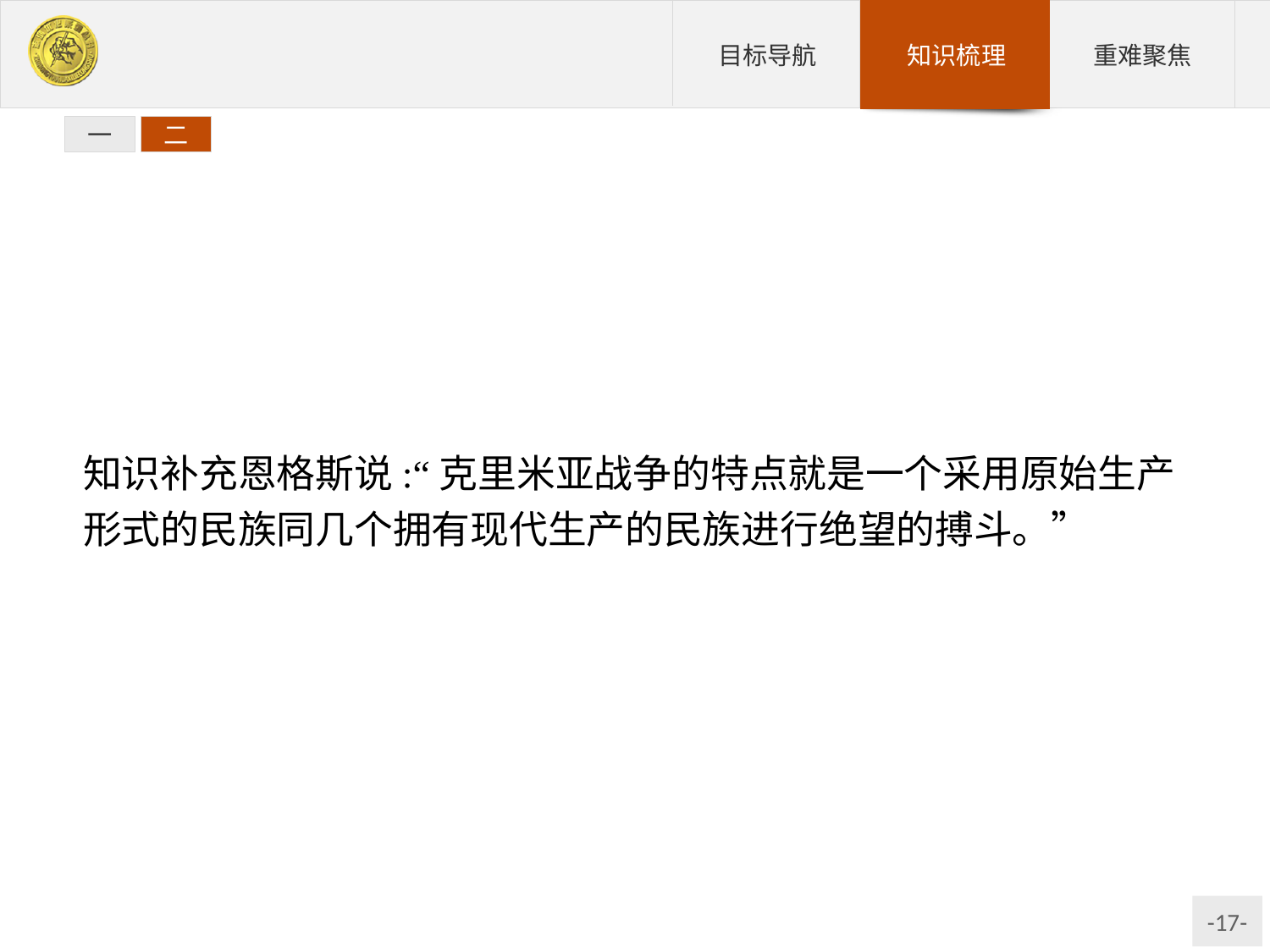

一
二
知识补充恩格斯说:“克里米亚战争的特点就是一个采用原始生产形式的民族同几个拥有现代生产的民族进行绝望的搏斗。”